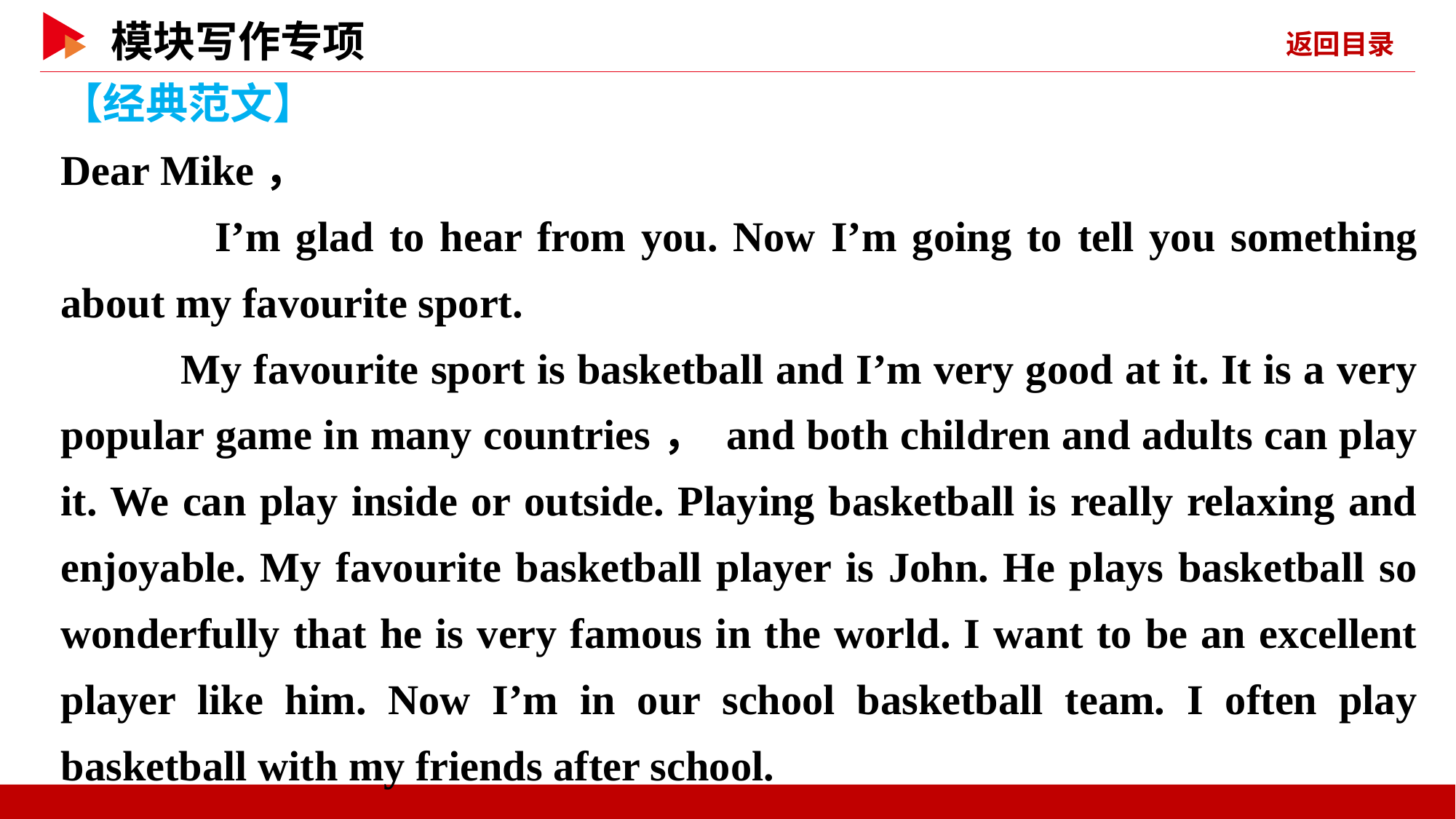

【经典范文】
Dear Mike，
          I’m glad to hear from you. Now I’m going to tell you something about my favourite sport.
          My favourite sport is basketball and I’m very good at it. It is a very popular game in many countries， and both children and adults can play it. We can play inside or outside. Playing basketball is really relaxing and enjoyable. My favourite basketball player is John. He plays basketball so wonderfully that he is very famous in the world. I want to be an excellent player like him. Now I’m in our school basketball team. I often play basketball with my friends after school.